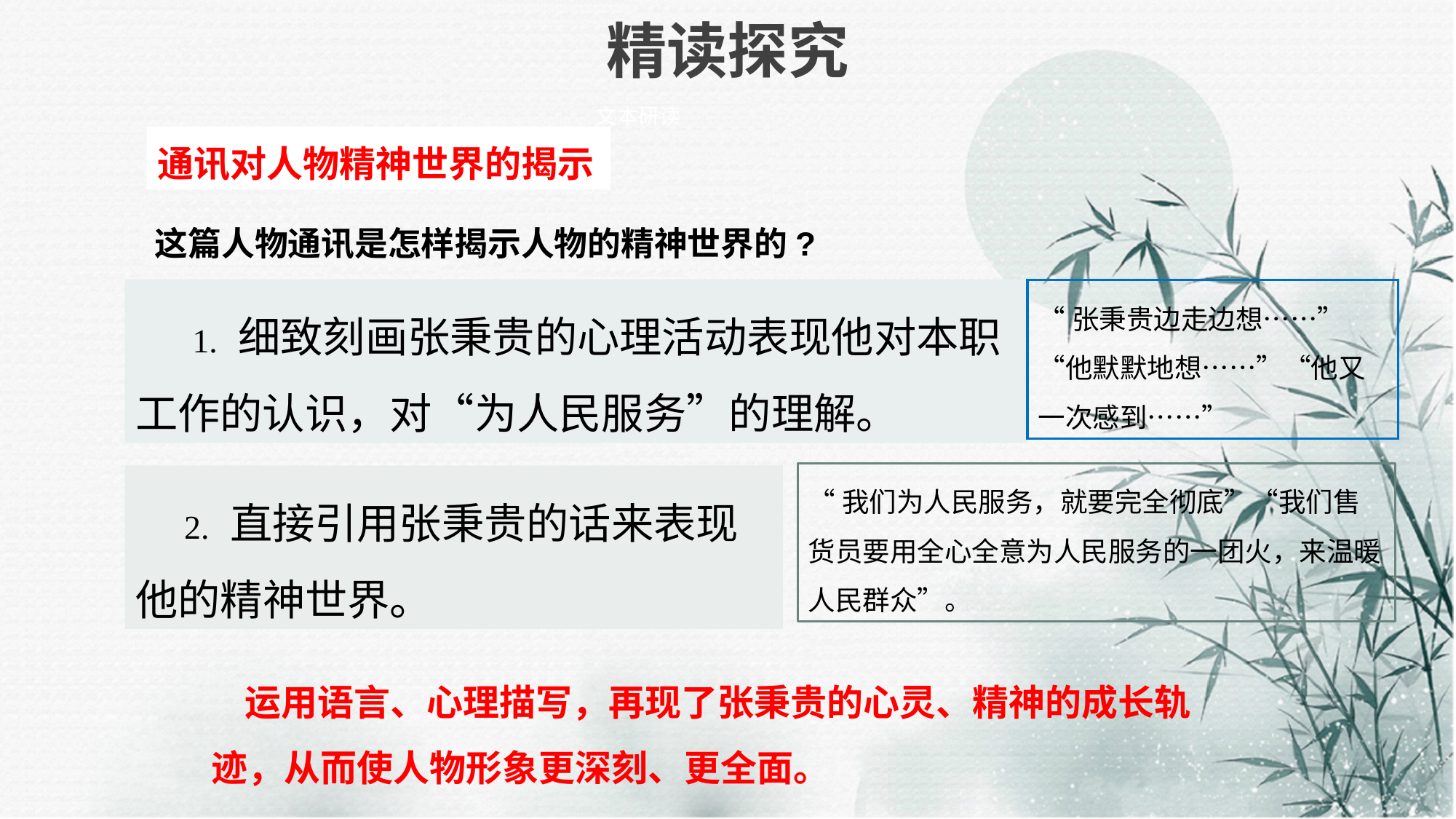

# 精读探究
文本研读
通讯对人物精神世界的揭示
这篇人物通讯是怎样揭示人物的精神世界的?
   1. 细致刻画张秉贵的心理活动表现他对本职工作的认识，对“为人民服务”的理解。
“张秉贵边走边想……”“他默默地想……”“他又一次感到……”
“我们为人民服务，就要完全彻底”“我们售货员要用全心全意为人民服务的一团火，来温暖人民群众”。
  2. 直接引用张秉贵的话来表现他的精神世界。
   运用语言、心理描写，再现了张秉贵的心灵、精神的成长轨迹，从而使人物形象更深刻、更全面。